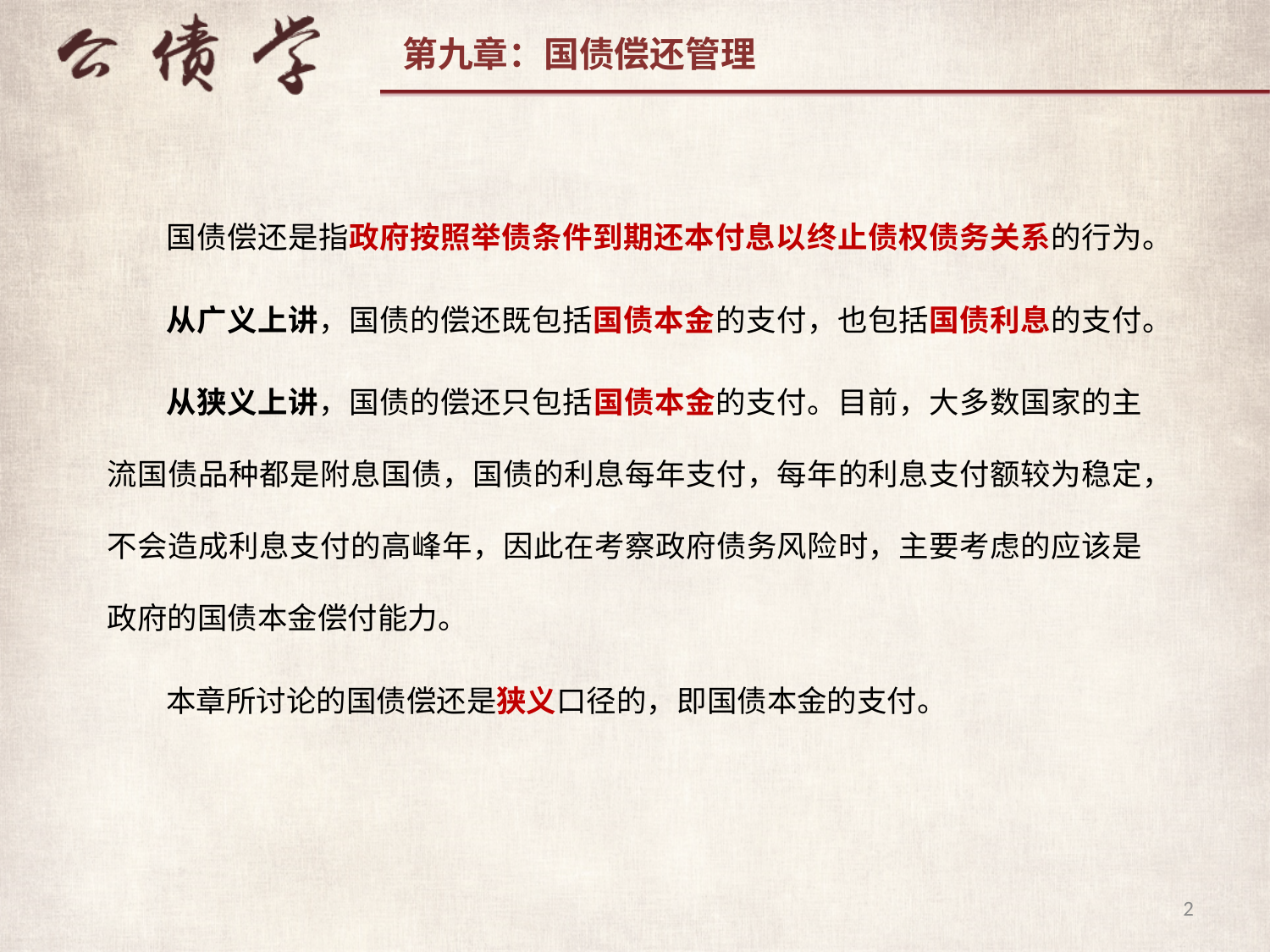

国债偿还是指政府按照举债条件到期还本付息以终止债权债务关系的行为。
从广义上讲，国债的偿还既包括国债本金的支付，也包括国债利息的支付。
从狭义上讲，国债的偿还只包括国债本金的支付。目前，大多数国家的主流国债品种都是附息国债，国债的利息每年支付，每年的利息支付额较为稳定，不会造成利息支付的高峰年，因此在考察政府债务风险时，主要考虑的应该是政府的国债本金偿付能力。
本章所讨论的国债偿还是狭义口径的，即国债本金的支付。
2